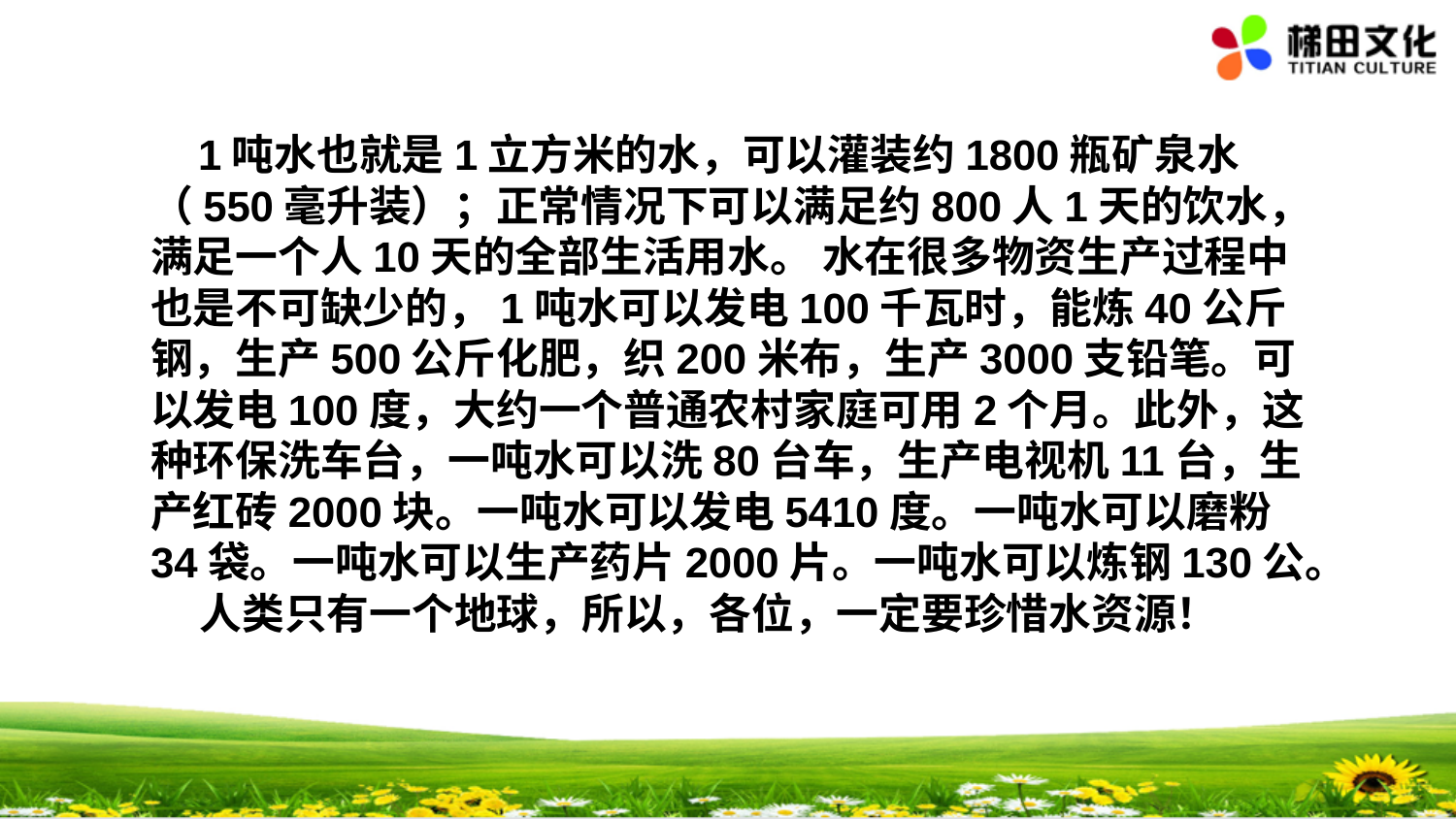

1吨水也就是1立方米的水，可以灌装约1800瓶矿泉水（550毫升装）；正常情况下可以满足约800人1天的饮水，满足一个人10天的全部生活用水。 水在很多物资生产过程中也是不可缺少的，1吨水可以发电100千瓦时，能炼40公斤钢，生产500公斤化肥，织200米布，生产3000支铅笔。可以发电100度，大约一个普通农村家庭可用2个月。此外，这种环保洗车台，一吨水可以洗80台车，生产电视机11台，生产红砖2000块。一吨水可以发电5410度。一吨水可以磨粉34袋。一吨水可以生产药片2000片。一吨水可以炼钢130公。
    人类只有一个地球，所以，各位，一定要珍惜水资源！